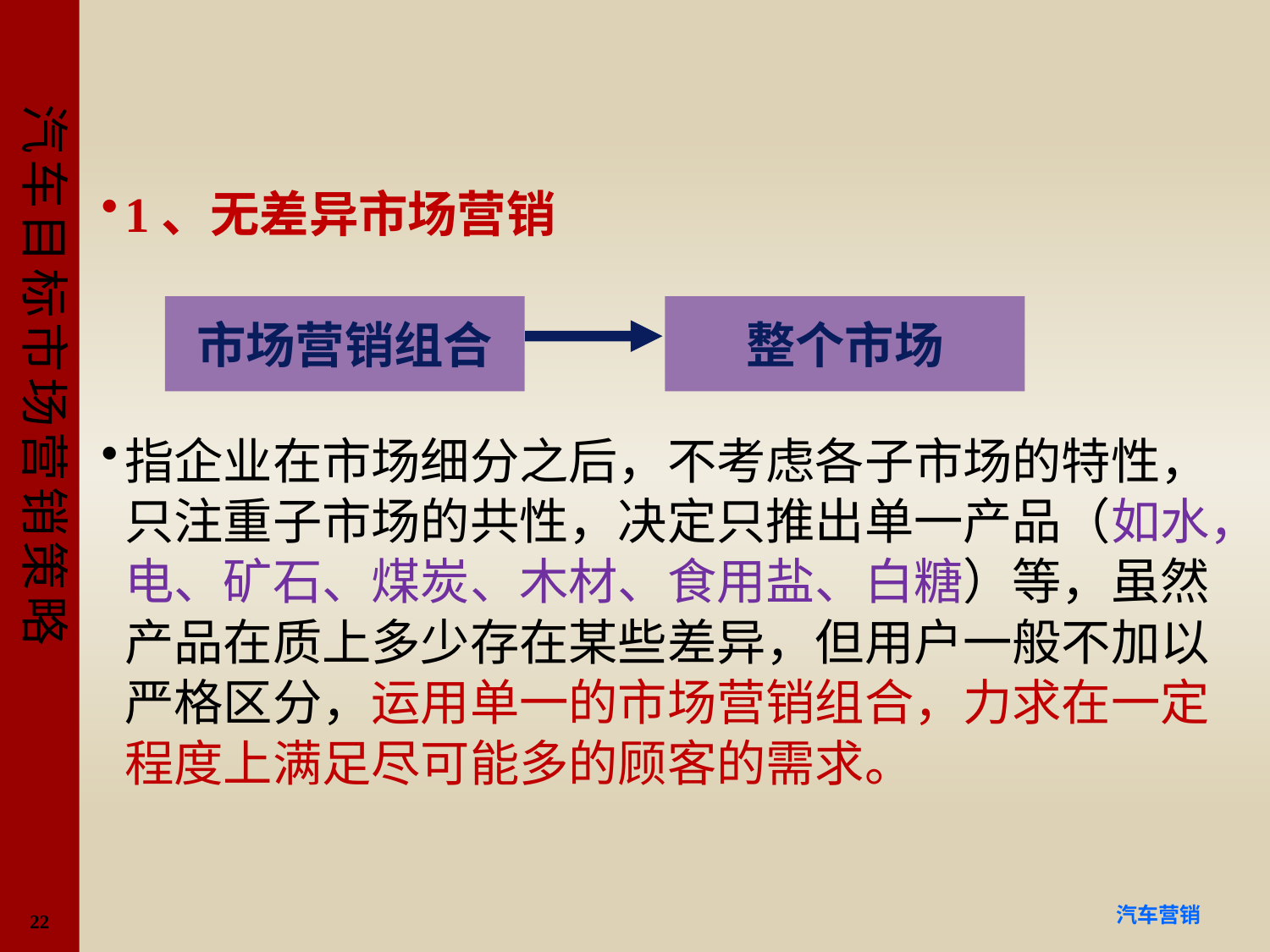

#
1、无差异市场营销

指企业在市场细分之后，不考虑各子市场的特性，只注重子市场的共性，决定只推出单一产品（如水，电、矿石、煤炭、木材、食用盐、白糖）等，虽然产品在质上多少存在某些差异，但用户一般不加以严格区分，运用单一的市场营销组合，力求在一定程度上满足尽可能多的顾客的需求。

市场营销组合
整个市场

22